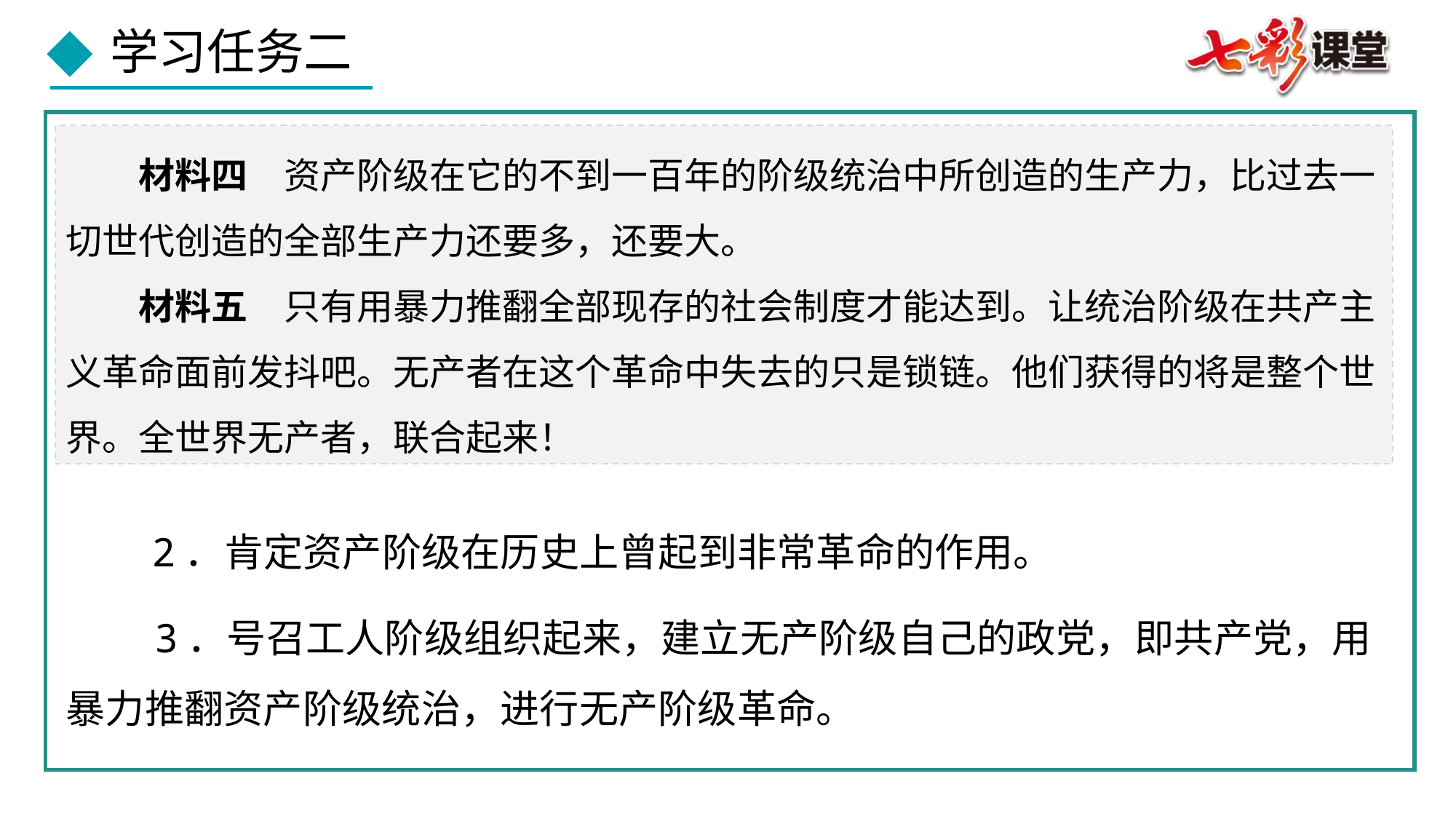

材料四　资产阶级在它的不到一百年的阶级统治中所创造的生产力，比过去一切世代创造的全部生产力还要多，还要大。
　　材料五　只有用暴力推翻全部现存的社会制度才能达到。让统治阶级在共产主义革命面前发抖吧。无产者在这个革命中失去的只是锁链。他们获得的将是整个世界。全世界无产者，联合起来！
　　2．肯定资产阶级在历史上曾起到非常革命的作用。
　　3．号召工人阶级组织起来，建立无产阶级自己的政党，即共产党，用暴力推翻资产阶级统治，进行无产阶级革命。